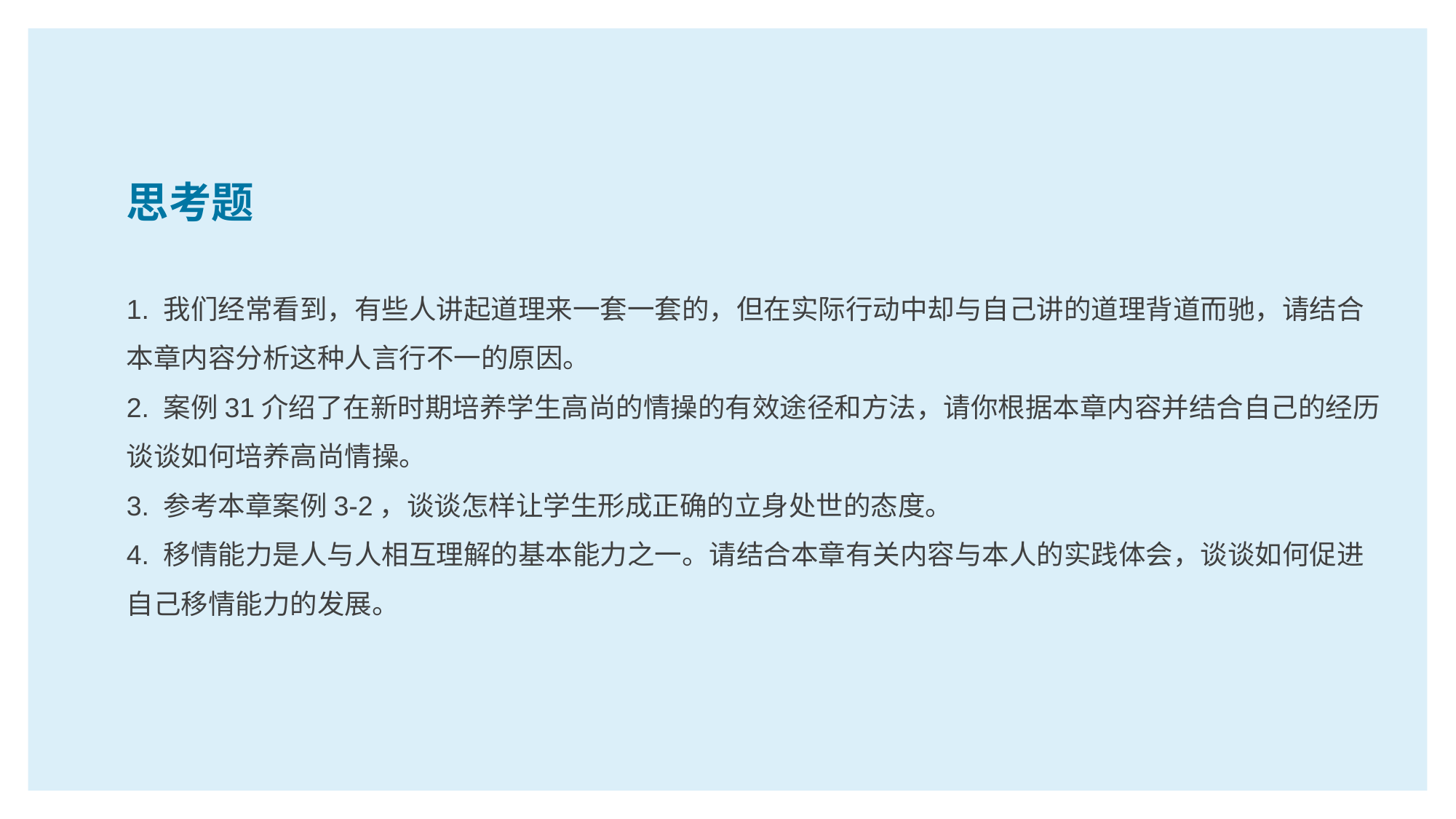

思考题

1. 我们经常看到，有些人讲起道理来一套一套的，但在实际行动中却与自己讲的道理背道而驰，请结合本章内容分析这种人言行不一的原因。
2. 案例31介绍了在新时期培养学生高尚的情操的有效途径和方法，请你根据本章内容并结合自己的经历谈谈如何培养高尚情操。
3. 参考本章案例3-2，谈谈怎样让学生形成正确的立身处世的态度。
4. 移情能力是人与人相互理解的基本能力之一。请结合本章有关内容与本人的实践体会，谈谈如何促进自己移情能力的发展。